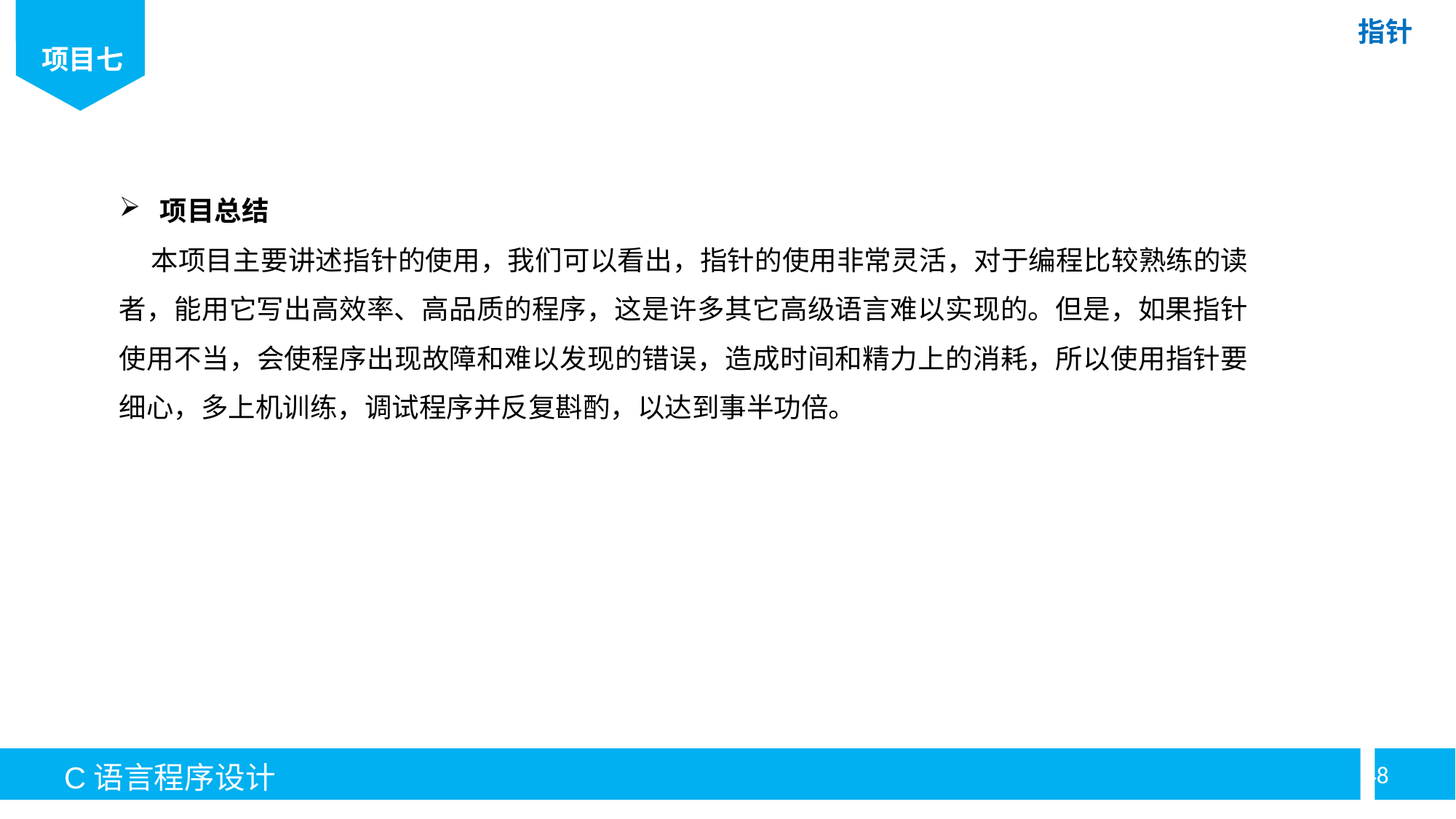

项目总结
本项目主要讲述指针的使用，我们可以看出，指针的使用非常灵活，对于编程比较熟练的读者，能用它写出高效率、高品质的程序，这是许多其它高级语言难以实现的。但是，如果指针使用不当，会使程序出现故障和难以发现的错误，造成时间和精力上的消耗，所以使用指针要细心，多上机训练，调试程序并反复斟酌，以达到事半功倍。